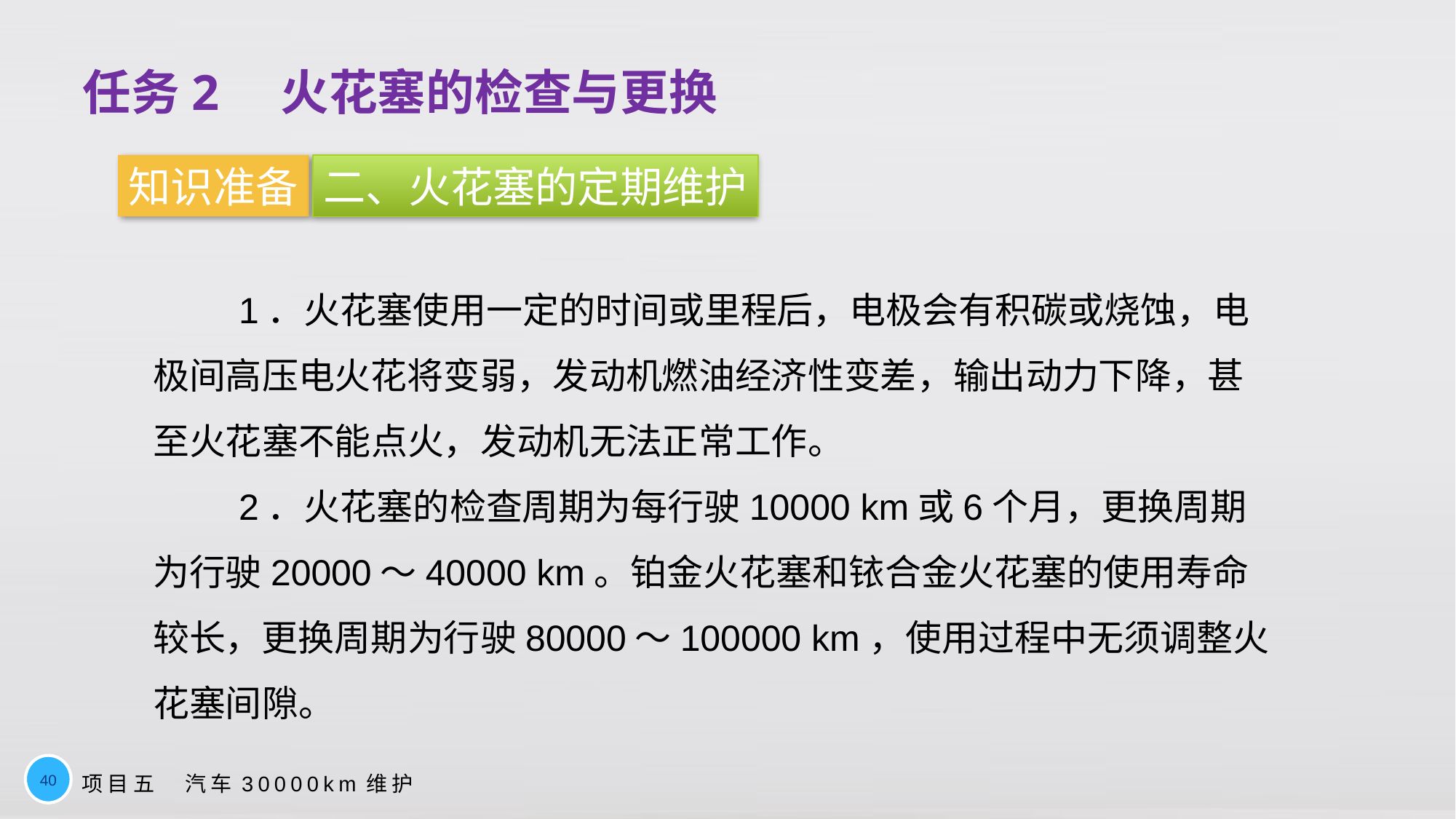

任务2　火花塞的检查与更换
知识准备
二、火花塞的定期维护
1．火花塞使用一定的时间或里程后，电极会有积碳或烧蚀，电极间高压电火花将变弱，发动机燃油经济性变差，输出动力下降，甚至火花塞不能点火，发动机无法正常工作。
2．火花塞的检查周期为每行驶10000 km或6个月，更换周期为行驶20000～40000 km。铂金火花塞和铱合金火花塞的使用寿命较长，更换周期为行驶80000～100000 km，使用过程中无须调整火花塞间隙。
40